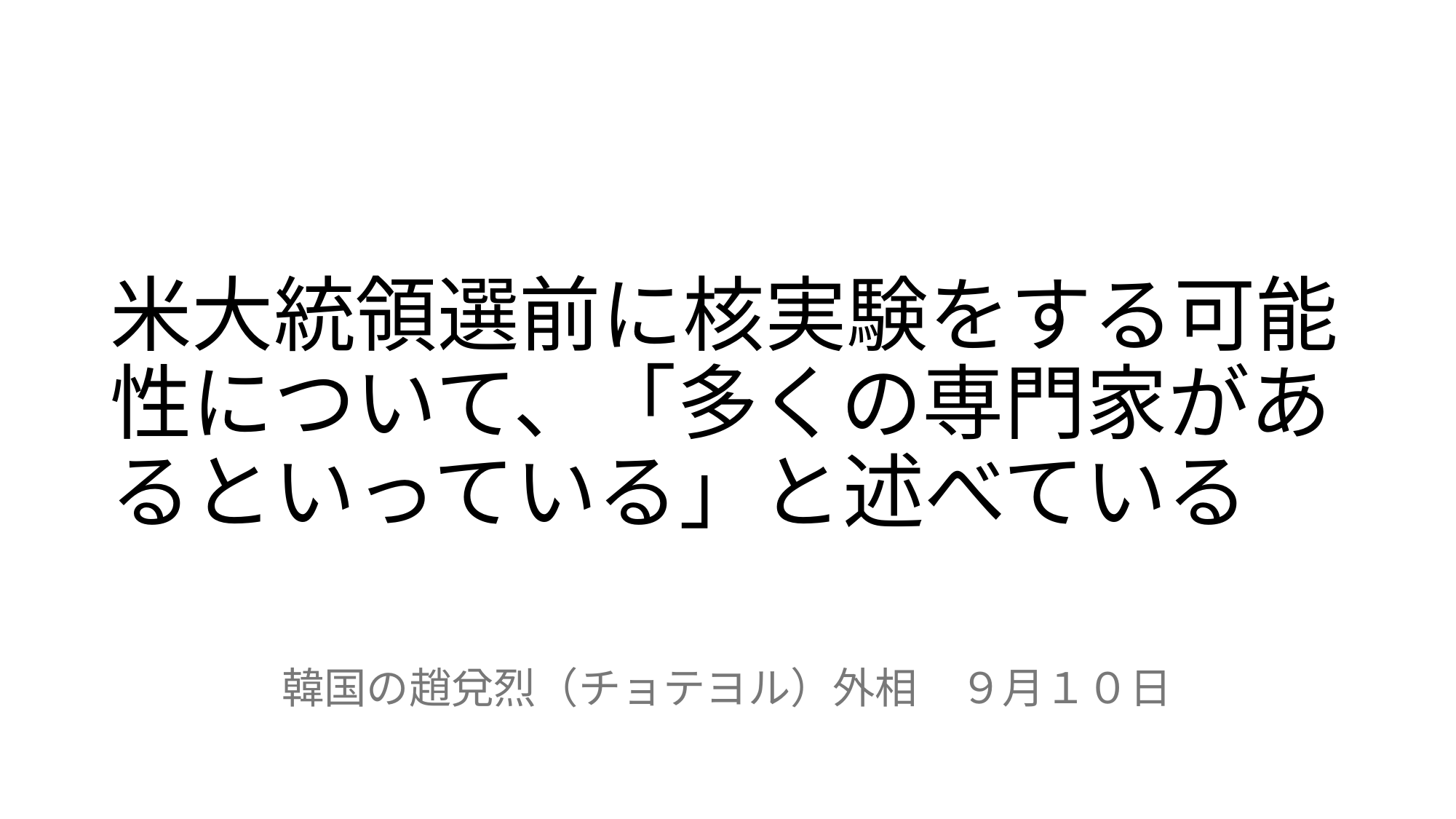

# 米大統領選前に核実験をする可能性について、「多くの専門家があるといっている」と述べている

韓国の趙兌烈（チョテヨル）外相　９月１０日